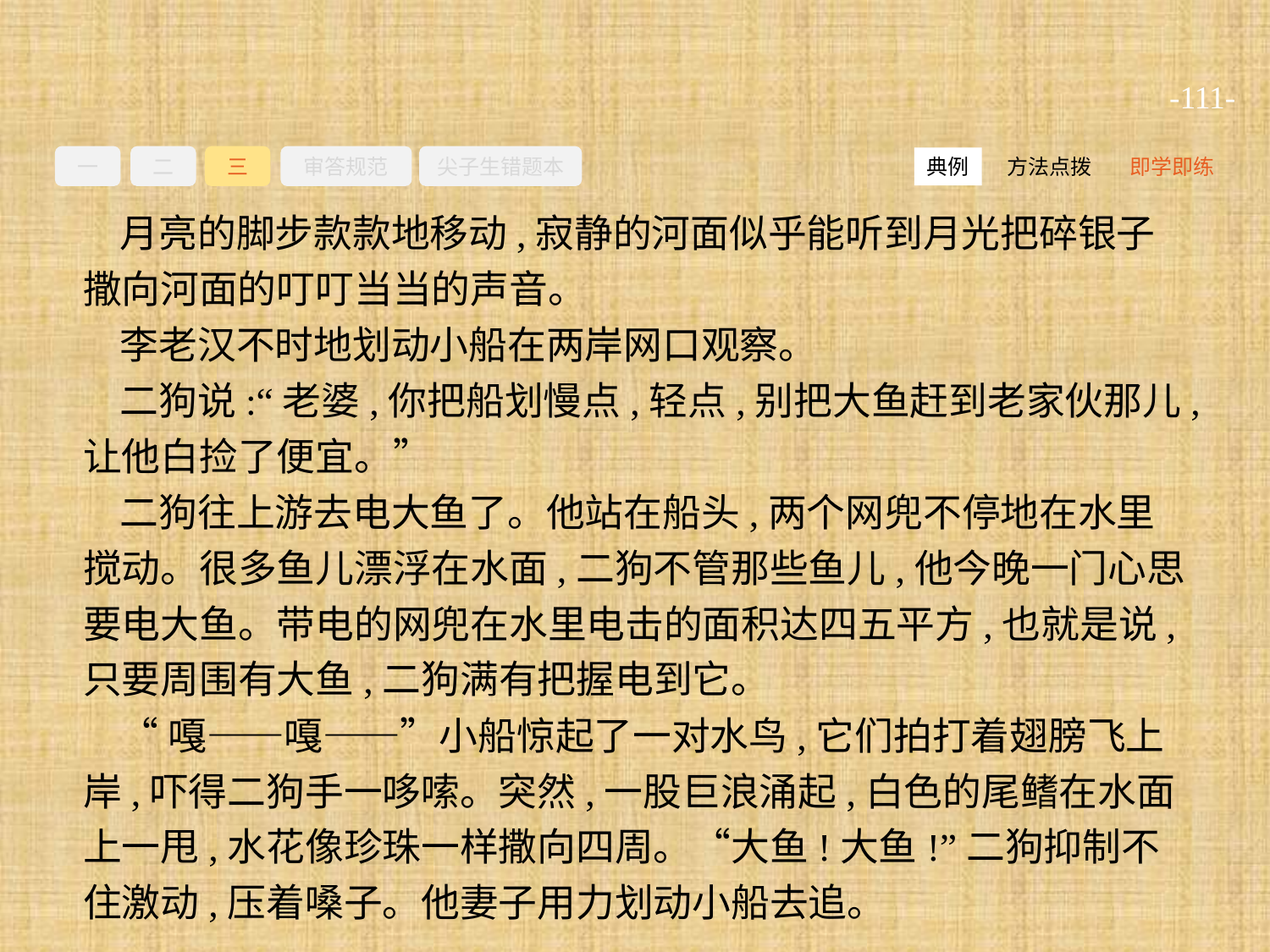

-111-
一
二
三
审答规范
尖子生错题本
方法点拨
即学即练
典例
月亮的脚步款款地移动,寂静的河面似乎能听到月光把碎银子撒向河面的叮叮当当的声音。
李老汉不时地划动小船在两岸网口观察。
二狗说:“老婆,你把船划慢点,轻点,别把大鱼赶到老家伙那儿,让他白捡了便宜。”
二狗往上游去电大鱼了。他站在船头,两个网兜不停地在水里搅动。很多鱼儿漂浮在水面,二狗不管那些鱼儿,他今晚一门心思要电大鱼。带电的网兜在水里电击的面积达四五平方,也就是说,只要周围有大鱼,二狗满有把握电到它。
“嘎——嘎——”小船惊起了一对水鸟,它们拍打着翅膀飞上岸,吓得二狗手一哆嗦。突然,一股巨浪涌起,白色的尾鳍在水面上一甩,水花像珍珠一样撒向四周。“大鱼!大鱼!”二狗抑制不住激动,压着嗓子。他妻子用力划动小船去追。